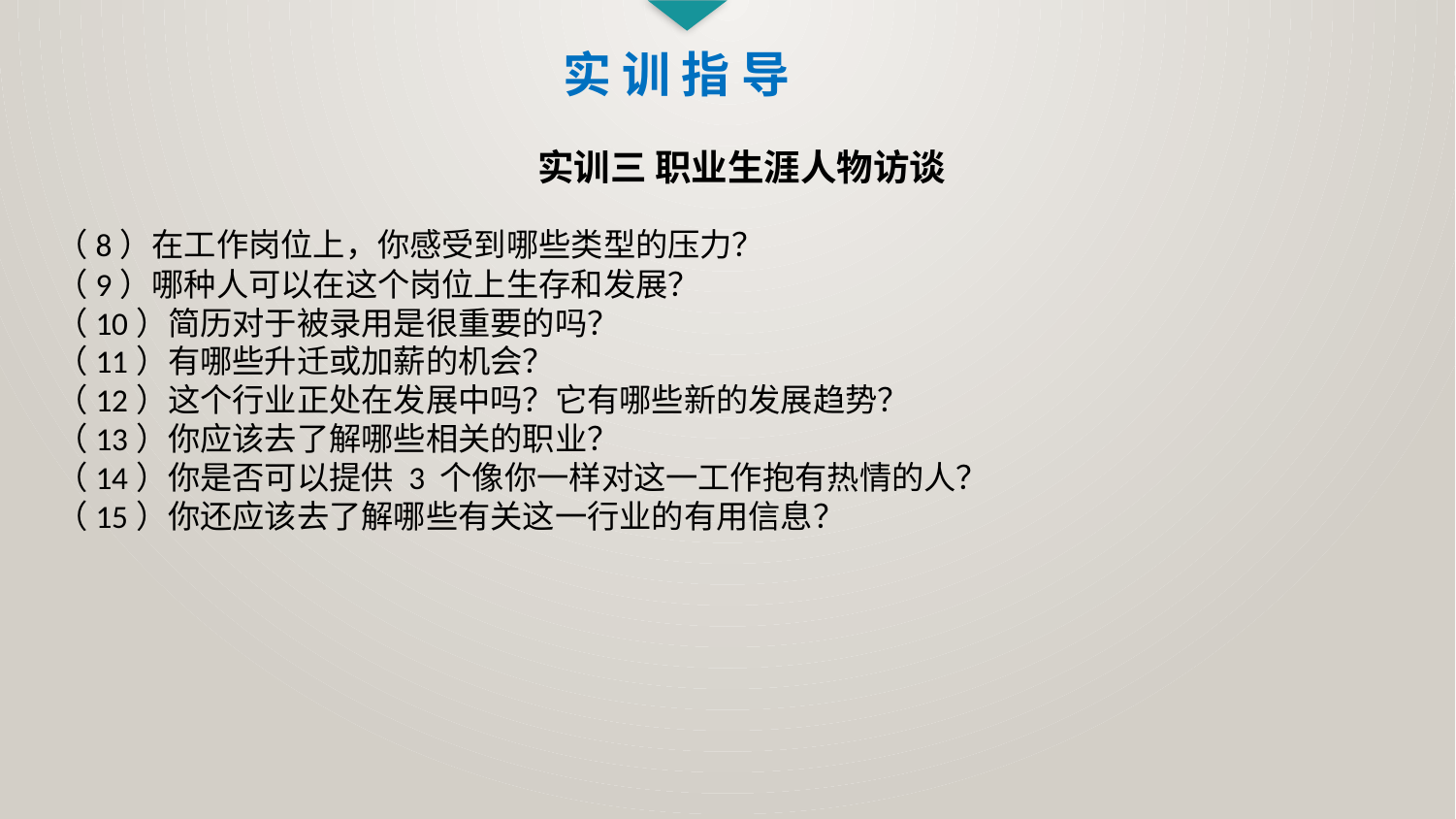

实 训 指 导
实训三 职业生涯人物访谈

（8）在工作岗位上，你感受到哪些类型的压力？
（9）哪种人可以在这个岗位上生存和发展？
（10）简历对于被录用是很重要的吗？
（11）有哪些升迁或加薪的机会？
（12）这个行业正处在发展中吗？它有哪些新的发展趋势？
（13）你应该去了解哪些相关的职业？
（14）你是否可以提供 3 个像你一样对这一工作抱有热情的人？
（15）你还应该去了解哪些有关这一行业的有用信息？
90